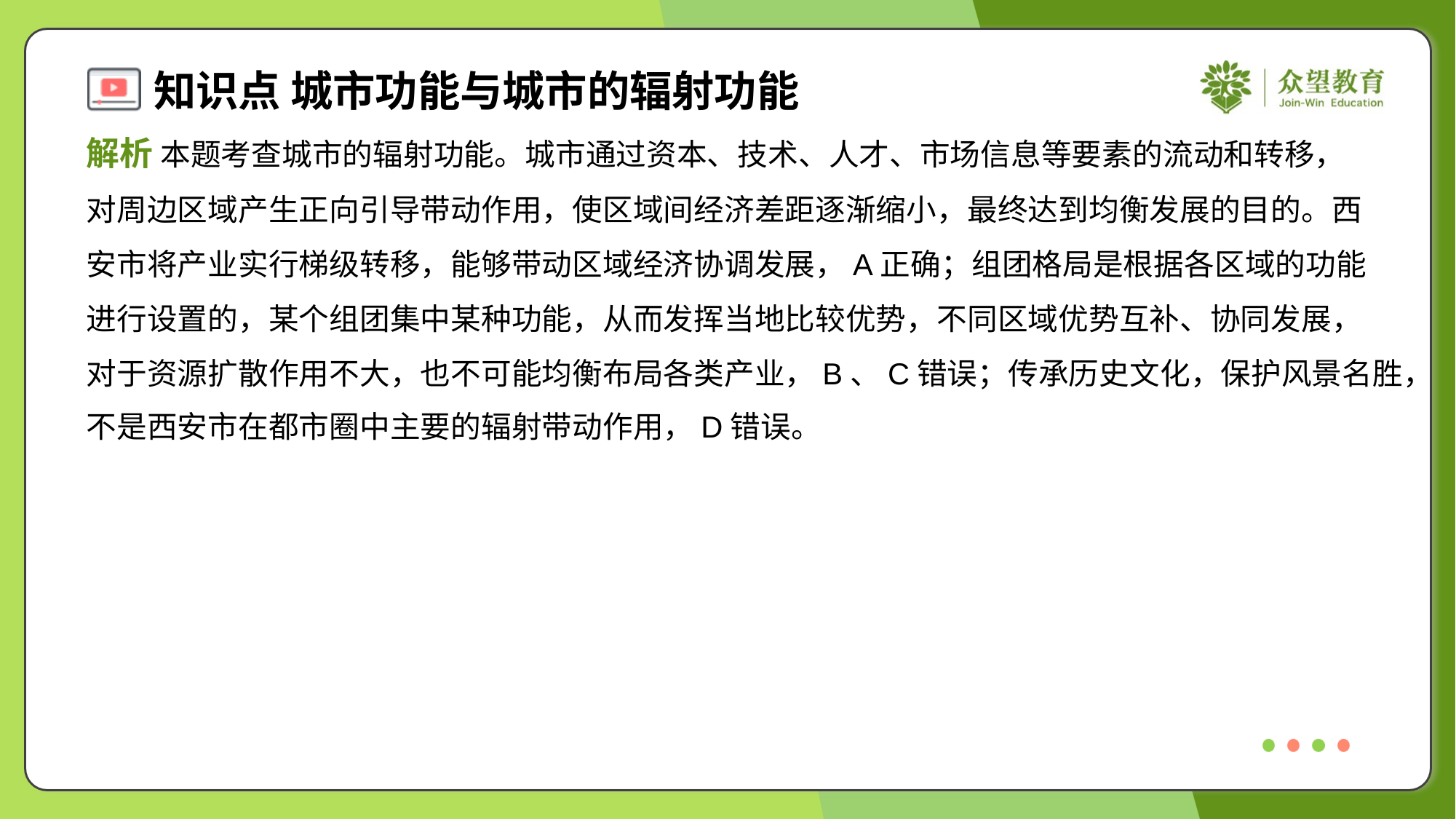

解析 本题考查城市的辐射功能。城市通过资本、技术、人才、市场信息等要素的流动和转移，
对周边区域产生正向引导带动作用，使区域间经济差距逐渐缩小，最终达到均衡发展的目的。西
安市将产业实行梯级转移，能够带动区域经济协调发展，A正确；组团格局是根据各区域的功能
进行设置的，某个组团集中某种功能，从而发挥当地比较优势，不同区域优势互补、协同发展，
对于资源扩散作用不大，也不可能均衡布局各类产业，B、C错误；传承历史文化，保护风景名胜，
不是西安市在都市圈中主要的辐射带动作用，D错误。